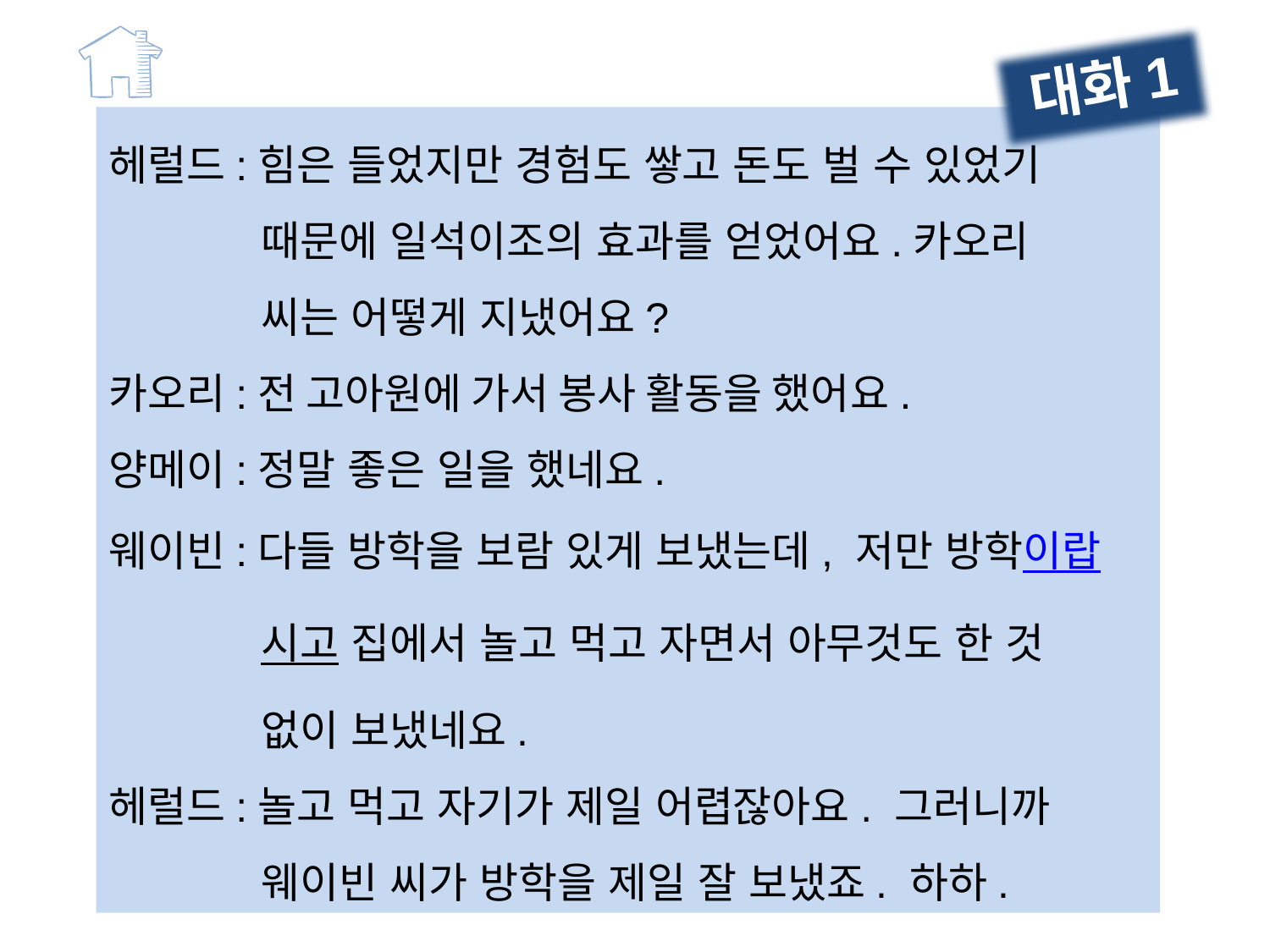

대화1
헤럴드:힘은 들었지만 경험도 쌓고 돈도 벌 수 있었기
            때문에 일석이조의 효과를 얻었어요.카오리
            씨는 어떻게 지냈어요?
카오리:전 고아원에 가서 봉사 활동을 했어요.
양메이:정말 좋은 일을 했네요.
웨이빈:다들 방학을 보람 있게 보냈는데, 저만 방학이랍
            시고 집에서 놀고 먹고 자면서 아무것도 한 것
            없이 보냈네요.
헤럴드:놀고 먹고 자기가 제일 어렵잖아요. 그러니까
            웨이빈 씨가 방학을 제일 잘 보냈죠. 하하.